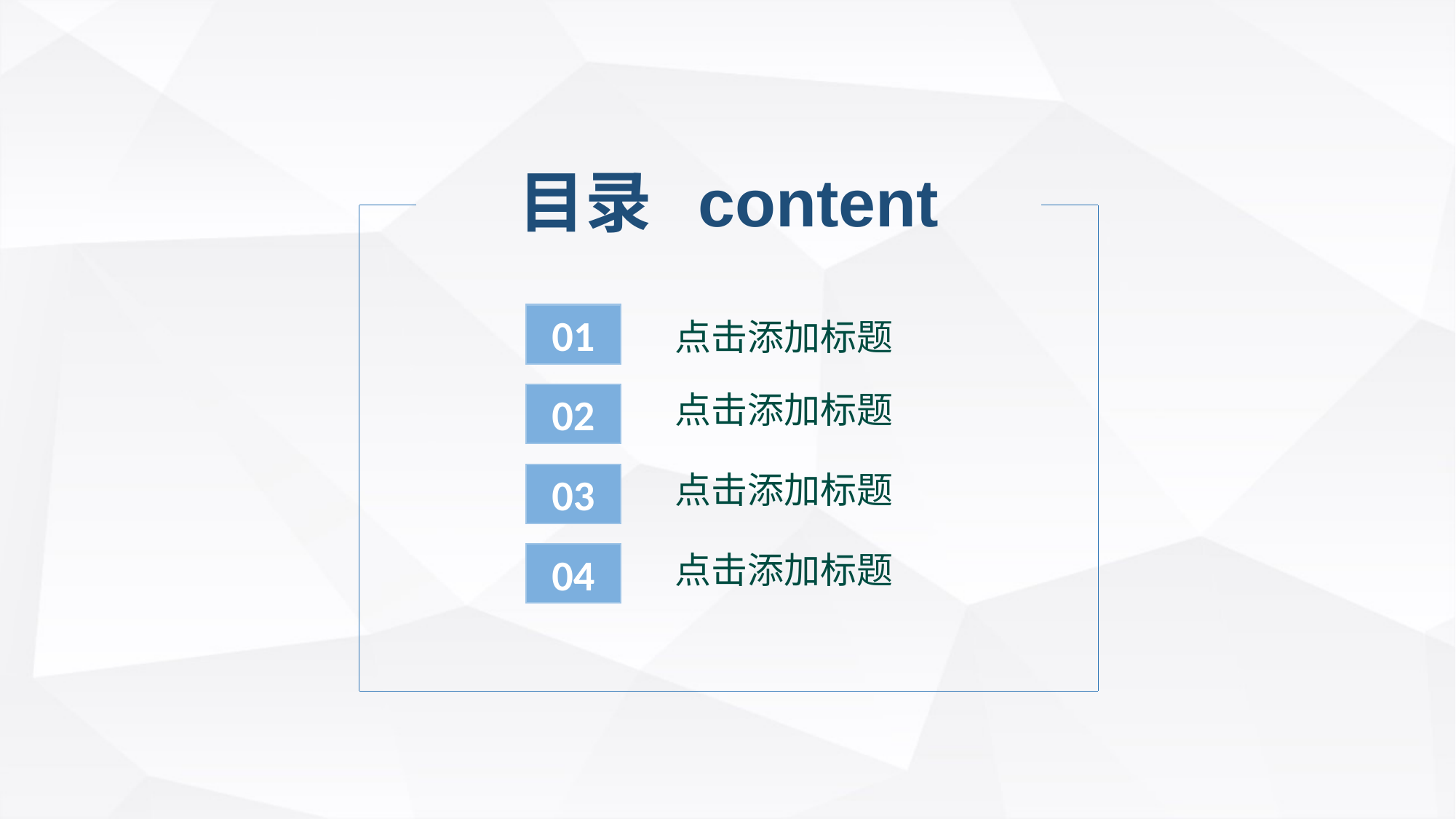

目录  content
01
点击添加标题
点击添加标题
02
点击添加标题
03
点击添加标题
04